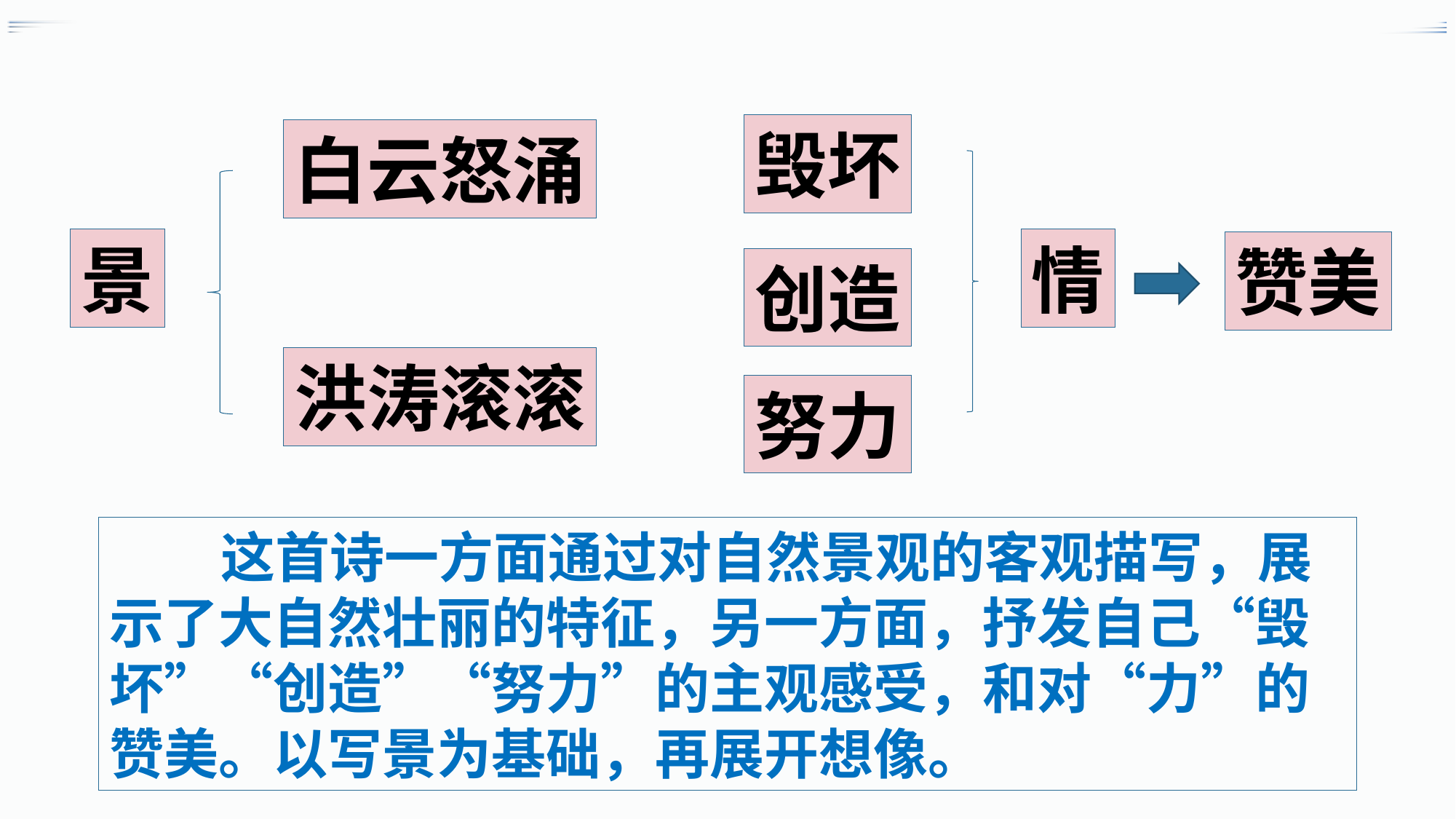

毁坏
白云怒涌

景
情
赞美
创造

创造
洪涛滚滚
努力
努力
        这首诗一方面通过对自然景观的客观描写，展示了大自然壮丽的特征，另一方面，抒发自己“毁坏”“创造”“努力”的主观感受，和对“力”的赞美。以写景为基础，再展开想像。